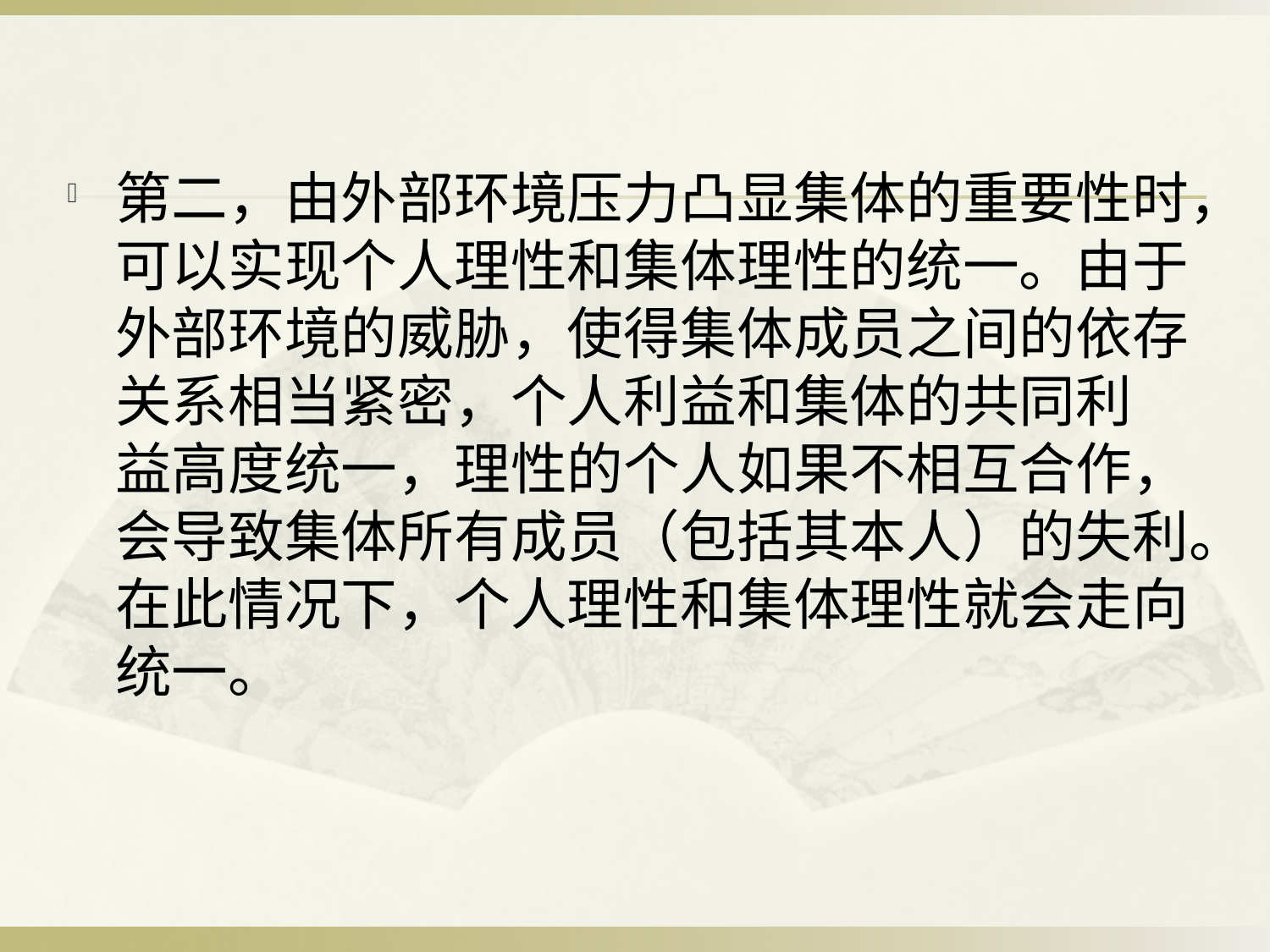

第二，由外部环境压力凸显集体的重要性时，可以实现个人理性和集体理性的统一。由于外部环境的威胁，使得集体成员之间的依存关系相当紧密，个人利益和集体的共同利 益高度统一，理性的个人如果不相互合作，会导致集体所有成员（包括其本人）的失利。在此情况下，个人理性和集体理性就会走向统一。